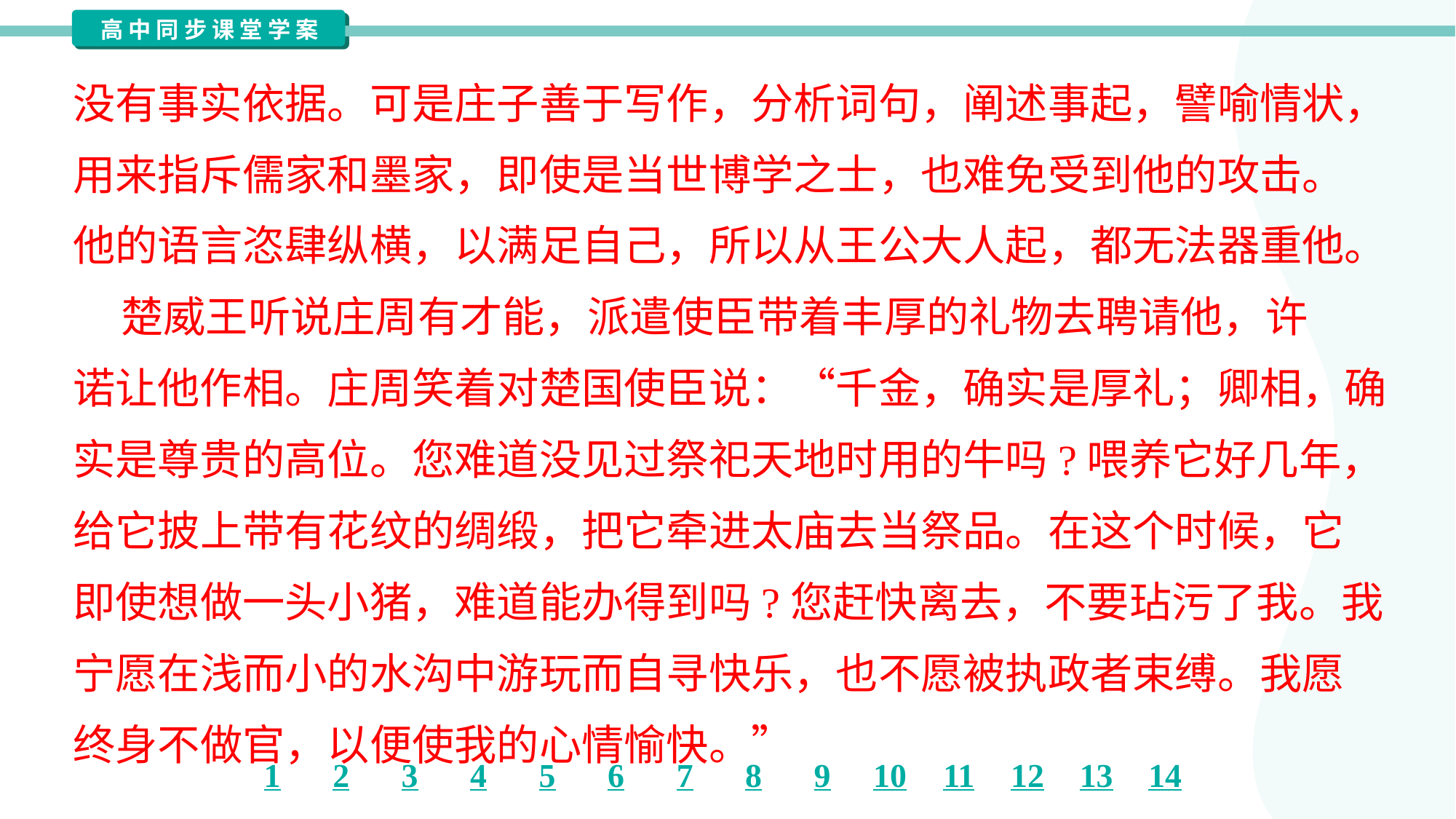

没有事实依据。可是庄子善于写作，分析词句，阐述事起，譬喻情状，
用来指斥儒家和墨家，即使是当世博学之士，也难免受到他的攻击。
他的语言恣肆纵横，以满足自己，所以从王公大人起，都无法器重他。
    楚威王听说庄周有才能，派遣使臣带着丰厚的礼物去聘请他，许
诺让他作相。庄周笑着对楚国使臣说：“千金，确实是厚礼；卿相，确
实是尊贵的高位。您难道没见过祭祀天地时用的牛吗?喂养它好几年，
给它披上带有花纹的绸缎，把它牵进太庙去当祭品。在这个时候，它
即使想做一头小猪，难道能办得到吗?您赶快离去，不要玷污了我。我
宁愿在浅而小的水沟中游玩而自寻快乐，也不愿被执政者束缚。我愿
终身不做官，以便使我的心情愉快。”